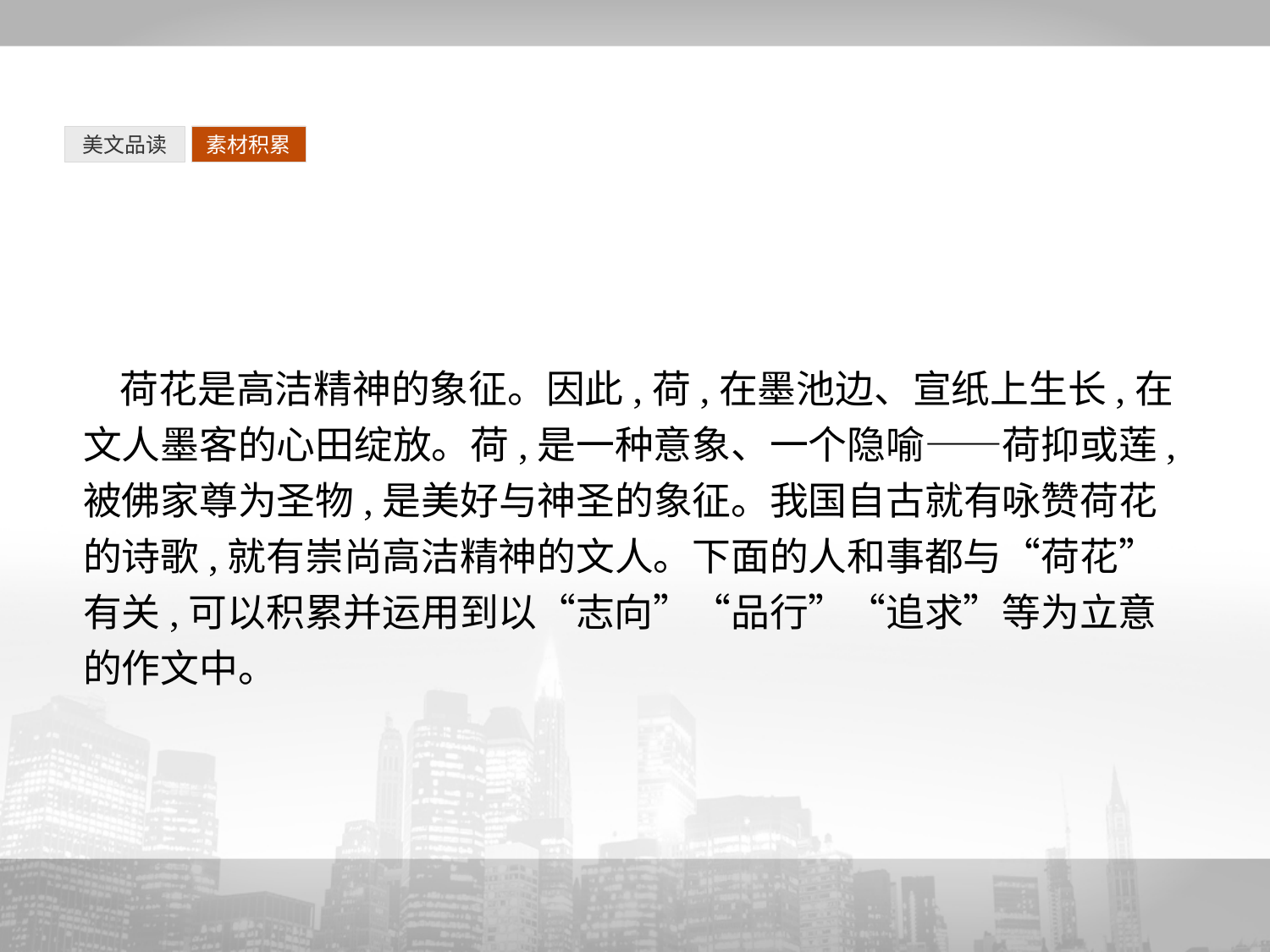

美文品读
素材积累
荷花是高洁精神的象征。因此,荷,在墨池边、宣纸上生长,在文人墨客的心田绽放。荷,是一种意象、一个隐喻——荷抑或莲,被佛家尊为圣物,是美好与神圣的象征。我国自古就有咏赞荷花的诗歌,就有崇尚高洁精神的文人。下面的人和事都与“荷花”有关,可以积累并运用到以“志向”“品行”“追求”等为立意的作文中。